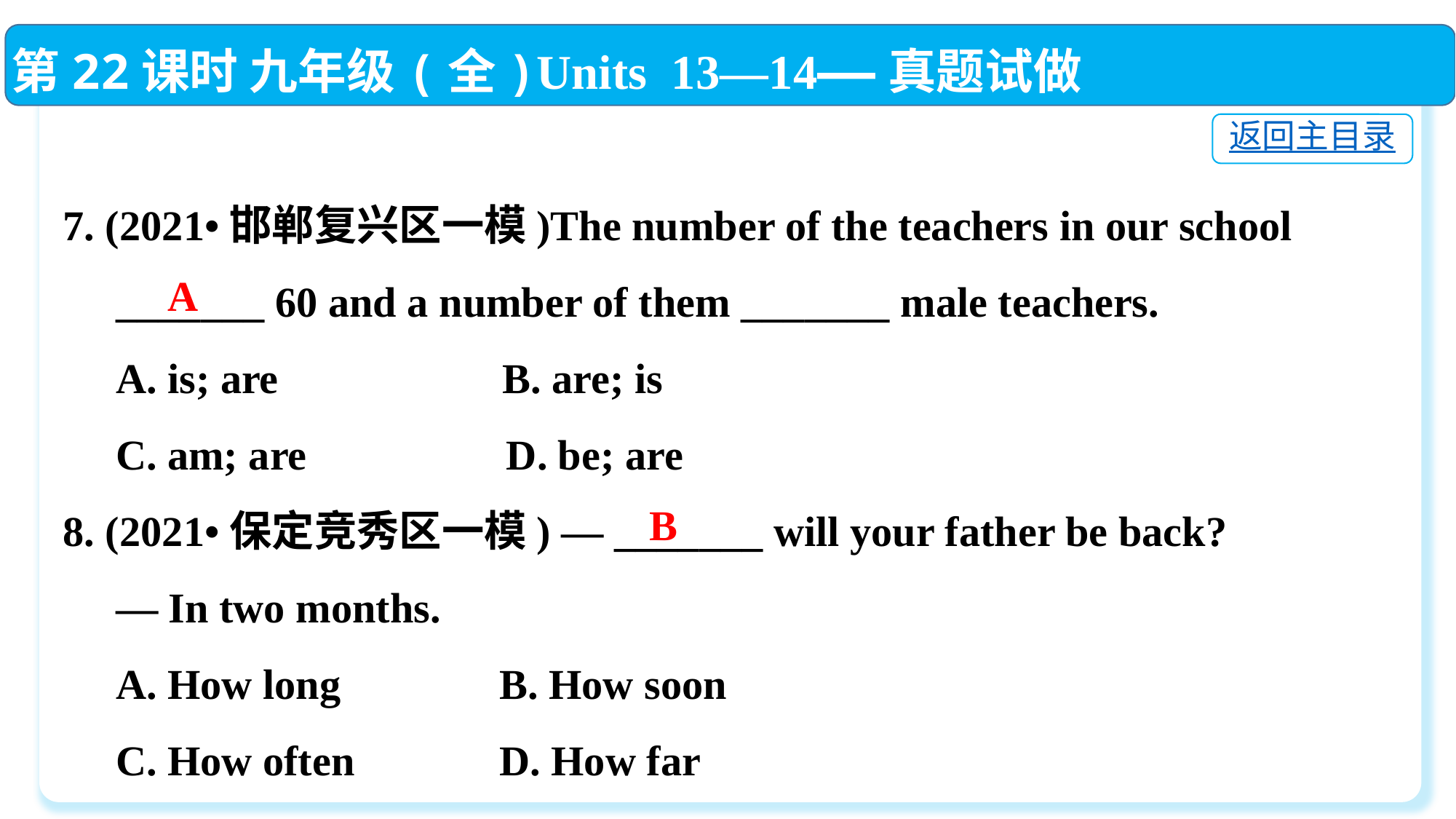

第22课时 九年级(全)Units  13—14——真题试做

返回主目录
7. (2021•邯郸复兴区一模)The number of the teachers in our school
     _______ 60 and a number of them _______ male teachers.
     A. is; are	                     B. are; is
     C. am; are	           D. be; are
8. (2021•保定竞秀区一模) — _______ will your father be back?
     — In two months.
     A. How long　　	B. How soon
     C. How often　 	D. How far
A
B